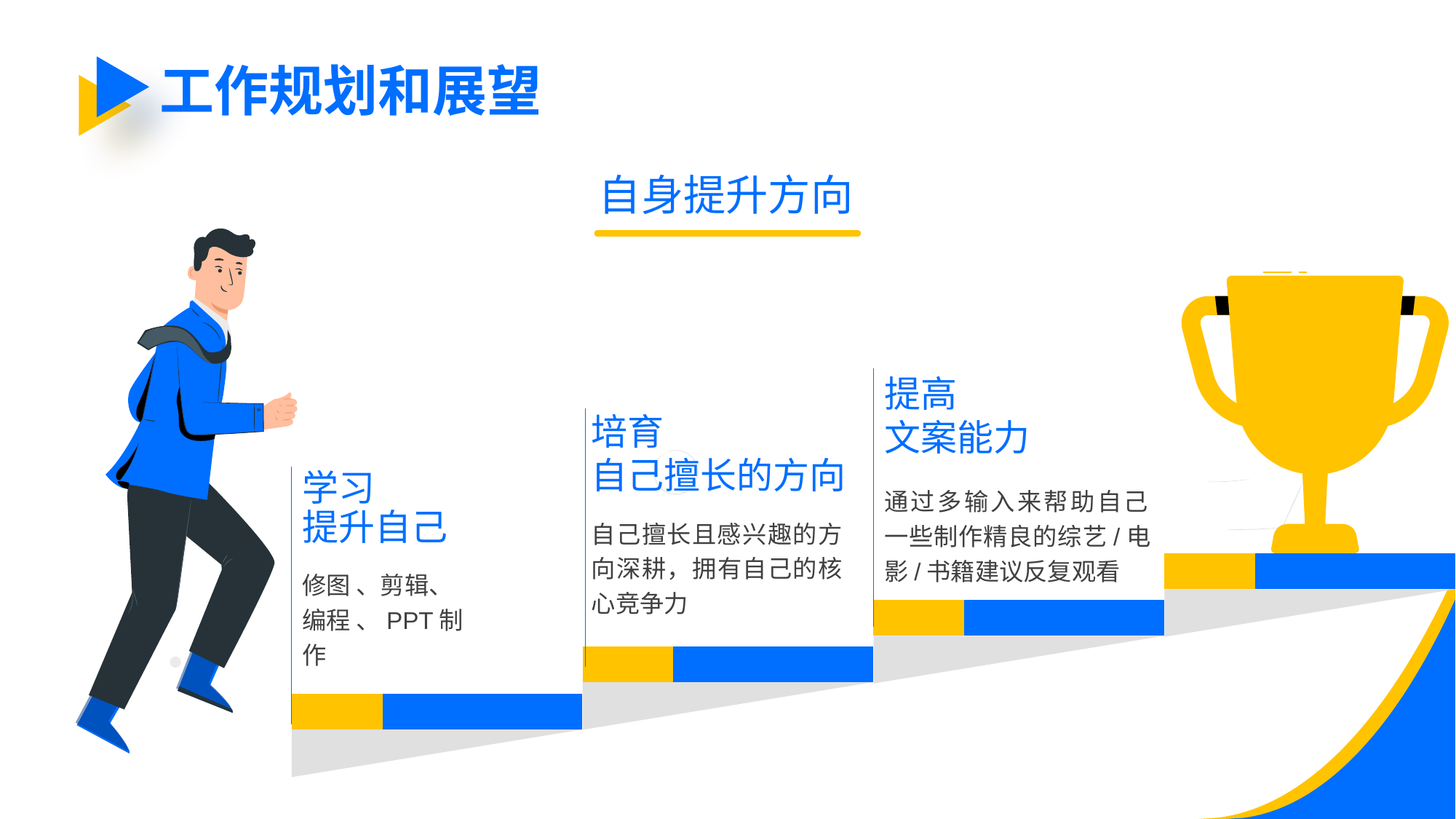

工作规划和展望
自身提升方向

提高
文案能力
培育
自己擅长的方向

学习
提升自己
通过多输入来帮助自己
一些制作精良的综艺/电影/书籍建议反复观看

自己擅长且感兴趣的方向深耕，拥有自己的核心竞争力
修图 、剪辑、
编程 、PPT制作